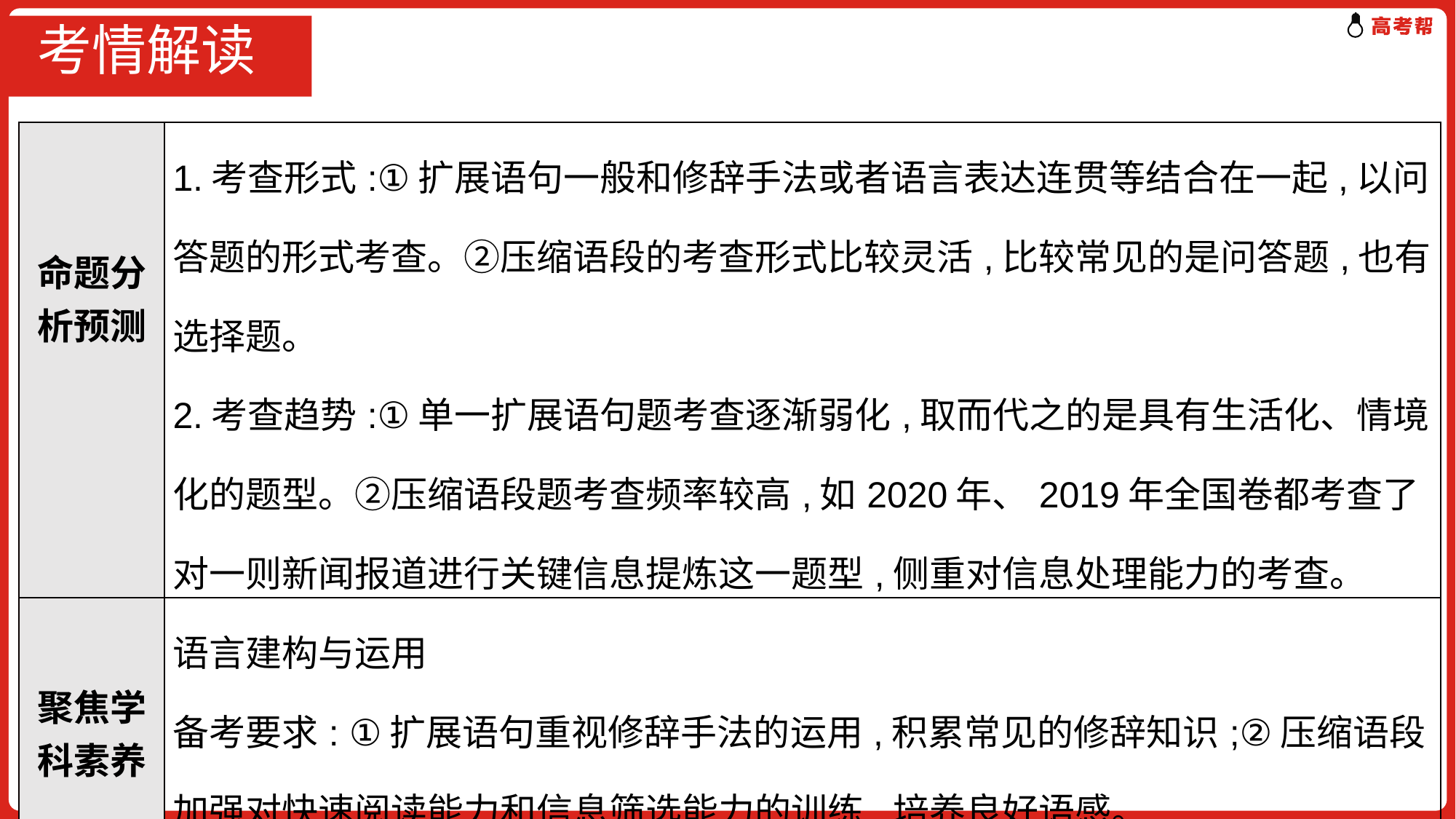

# 考情解读
| 命题分析预测 | 1.考查形式:①扩展语句一般和修辞手法或者语言表达连贯等结合在一起,以问答题的形式考查。②压缩语段的考查形式比较灵活,比较常见的是问答题,也有选择题。 2.考查趋势:①单一扩展语句题考查逐渐弱化,取而代之的是具有生活化、情境化的题型。②压缩语段题考查频率较高,如2020年、2019年全国卷都考查了对一则新闻报道进行关键信息提炼这一题型,侧重对信息处理能力的考查。 |
| --- | --- |
| 聚焦学科素养 | 语言建构与运用 备考要求: ①扩展语句重视修辞手法的运用,积累常见的修辞知识;②压缩语段加强对快速阅读能力和信息筛选能力的训练,培养良好语感。 |